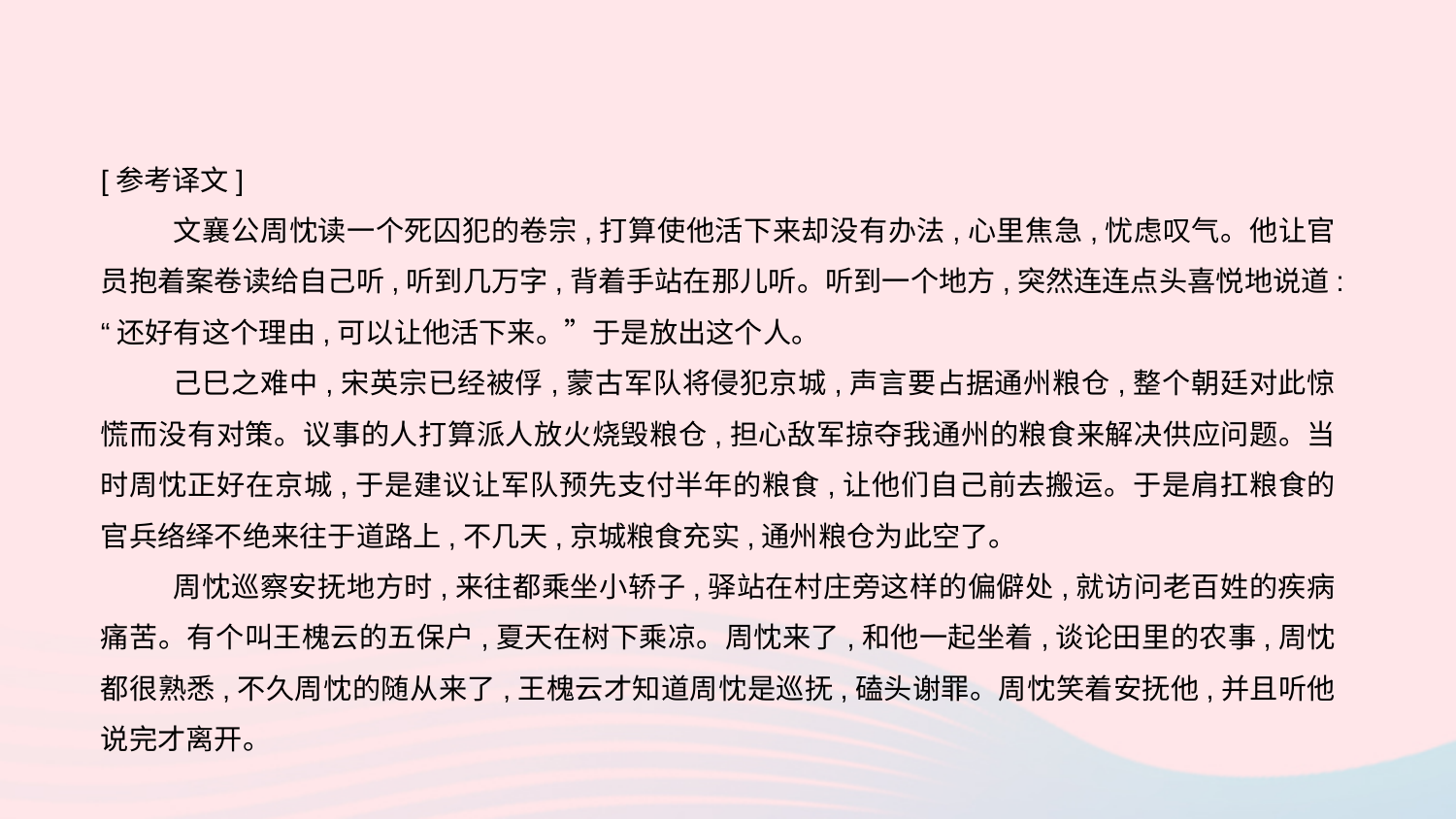

[参考译文]
文襄公周忱读一个死囚犯的卷宗,打算使他活下来却没有办法,心里焦急,忧虑叹气。他让官员抱着案卷读给自己听,听到几万字,背着手站在那儿听。听到一个地方,突然连连点头喜悦地说道:“还好有这个理由,可以让他活下来。”于是放出这个人。
己巳之难中,宋英宗已经被俘,蒙古军队将侵犯京城,声言要占据通州粮仓,整个朝廷对此惊慌而没有对策。议事的人打算派人放火烧毁粮仓,担心敌军掠夺我通州的粮食来解决供应问题。当时周忱正好在京城,于是建议让军队预先支付半年的粮食,让他们自己前去搬运。于是肩扛粮食的官兵络绎不绝来往于道路上,不几天,京城粮食充实,通州粮仓为此空了。
周忱巡察安抚地方时,来往都乘坐小轿子,驿站在村庄旁这样的偏僻处,就访问老百姓的疾病痛苦。有个叫王槐云的五保户,夏天在树下乘凉。周忱来了,和他一起坐着,谈论田里的农事,周忱都很熟悉,不久周忱的随从来了,王槐云才知道周忱是巡抚,磕头谢罪。周忱笑着安抚他,并且听他说完才离开。